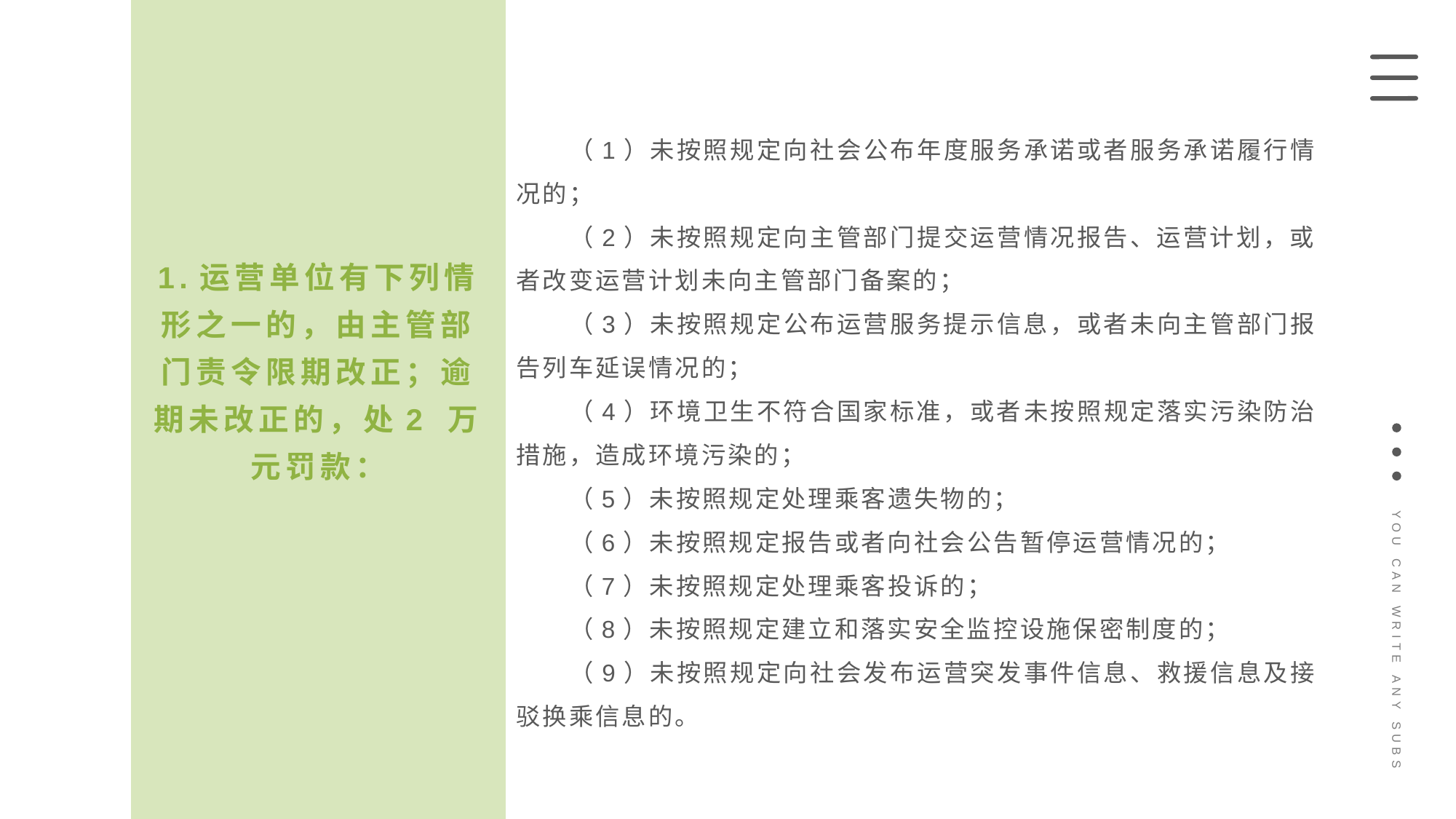

（1）未按照规定向社会公布年度服务承诺或者服务承诺履行情况的；
（2）未按照规定向主管部门提交运营情况报告、运营计划，或者改变运营计划未向主管部门备案的；
（3）未按照规定公布运营服务提示信息，或者未向主管部门报告列车延误情况的；
（4）环境卫生不符合国家标准，或者未按照规定落实污染防治措施，造成环境污染的；
（5）未按照规定处理乘客遗失物的；
（6）未按照规定报告或者向社会公告暂停运营情况的；
（7）未按照规定处理乘客投诉的；
（8）未按照规定建立和落实安全监控设施保密制度的；
（9）未按照规定向社会发布运营突发事件信息、救援信息及接驳换乘信息的。
1.运营单位有下列情形之一的，由主管部门责令限期改正；逾期未改正的，处2 万元罚款：

YOU CAN WRITE ANY SUBS